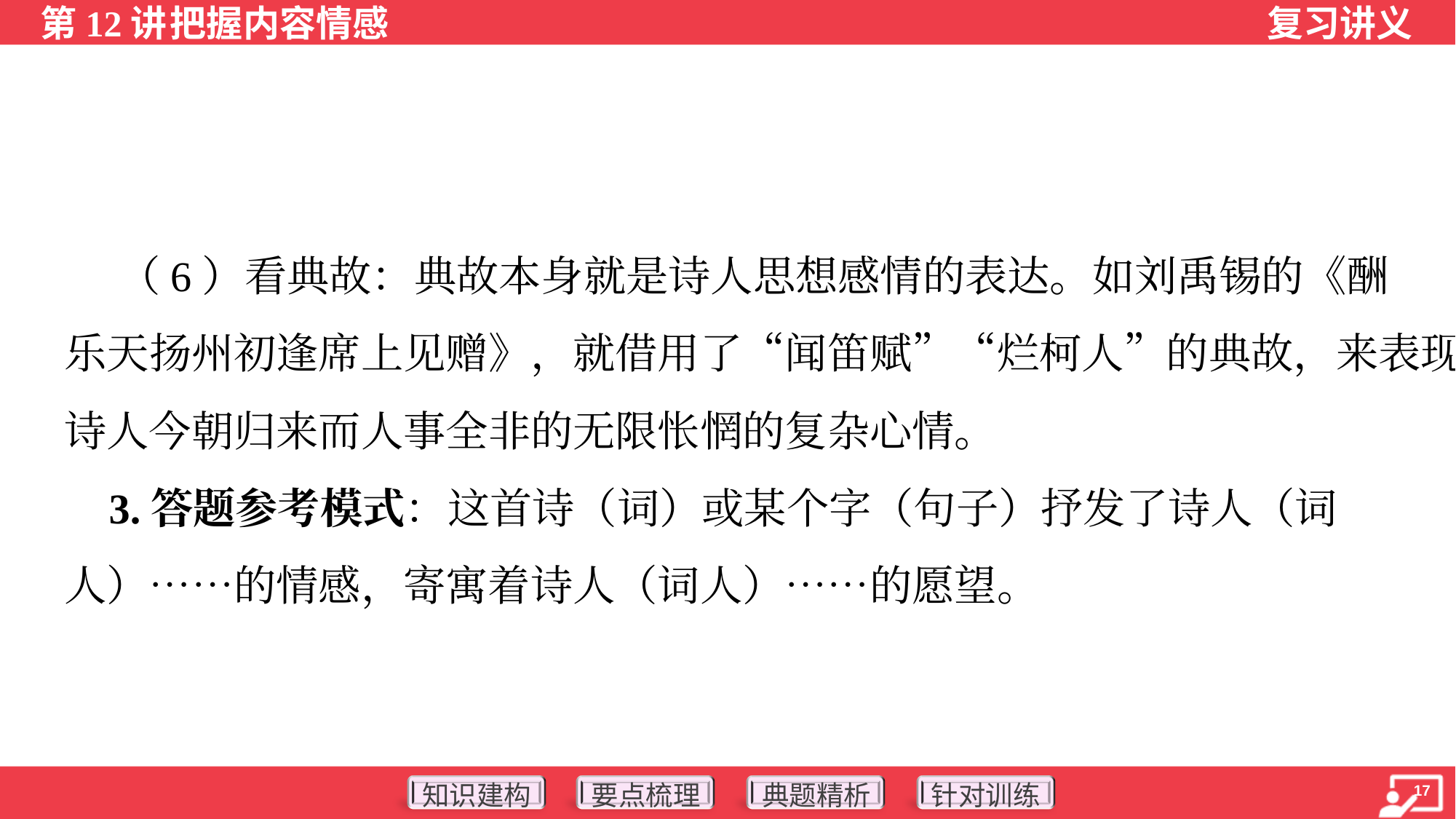

（6）看典故：典故本身就是诗人思想感情的表达。如刘禹锡的《酬
乐天扬州初逢席上见赠》，就借用了“闻笛赋”“烂柯人”的典故，来表现
诗人今朝归来而人事全非的无限怅惘的复杂心情。
    3.答题参考模式：这首诗（词）或某个字（句子）抒发了诗人（词
人）……的情感，寄寓着诗人（词人）……的愿望。